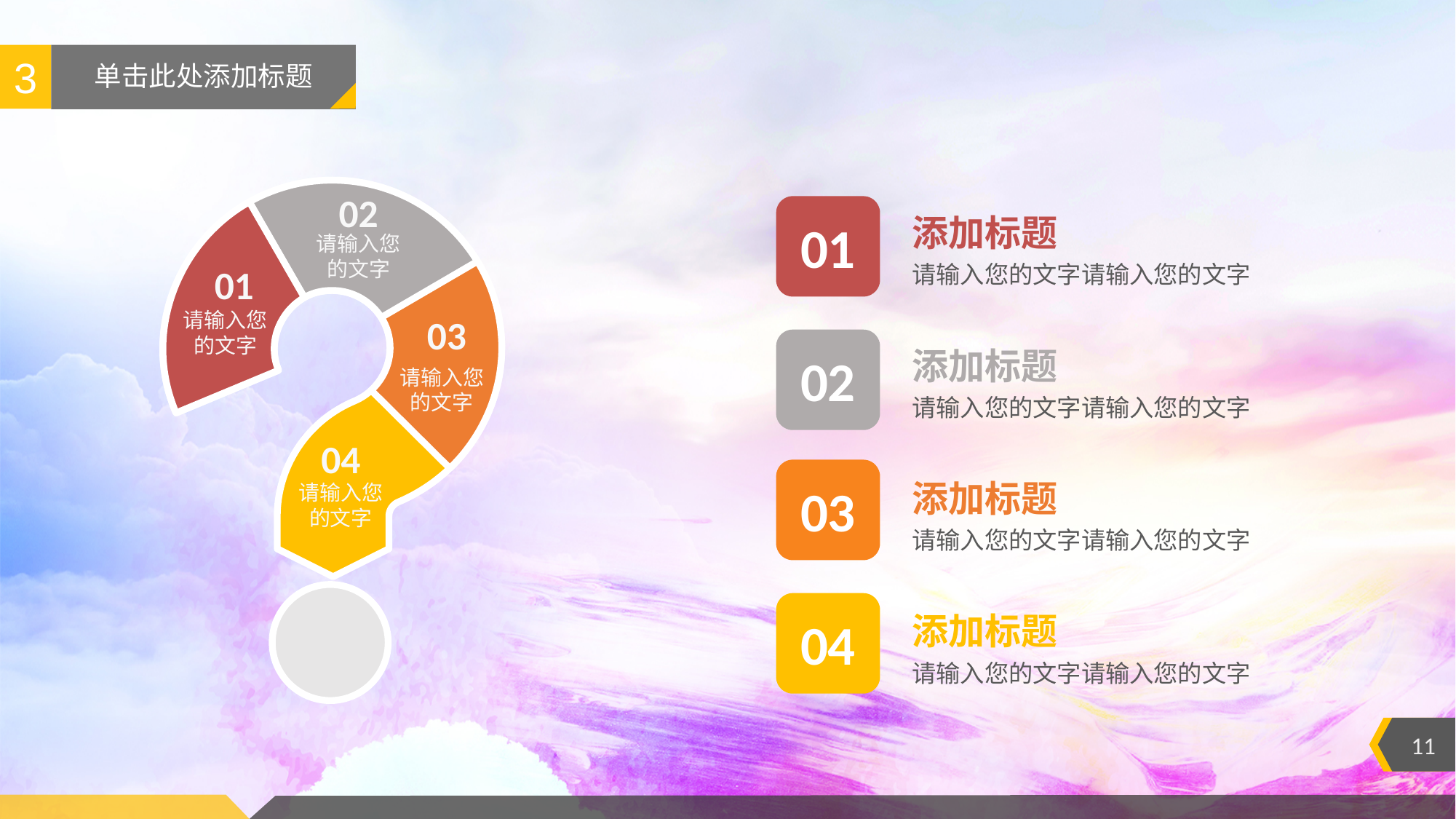

3
# 单击此处添加标题

02
请输入您的文字
01
添加标题
请输入您的文字请输入您的文字

01
请输入您的文字

03
请输入您的文字
添加标题
请输入您的文字请输入您的文字
02
04
请输入您的文字
03
添加标题
请输入您的文字请输入您的文字

04
添加标题
请输入您的文字请输入您的文字

11